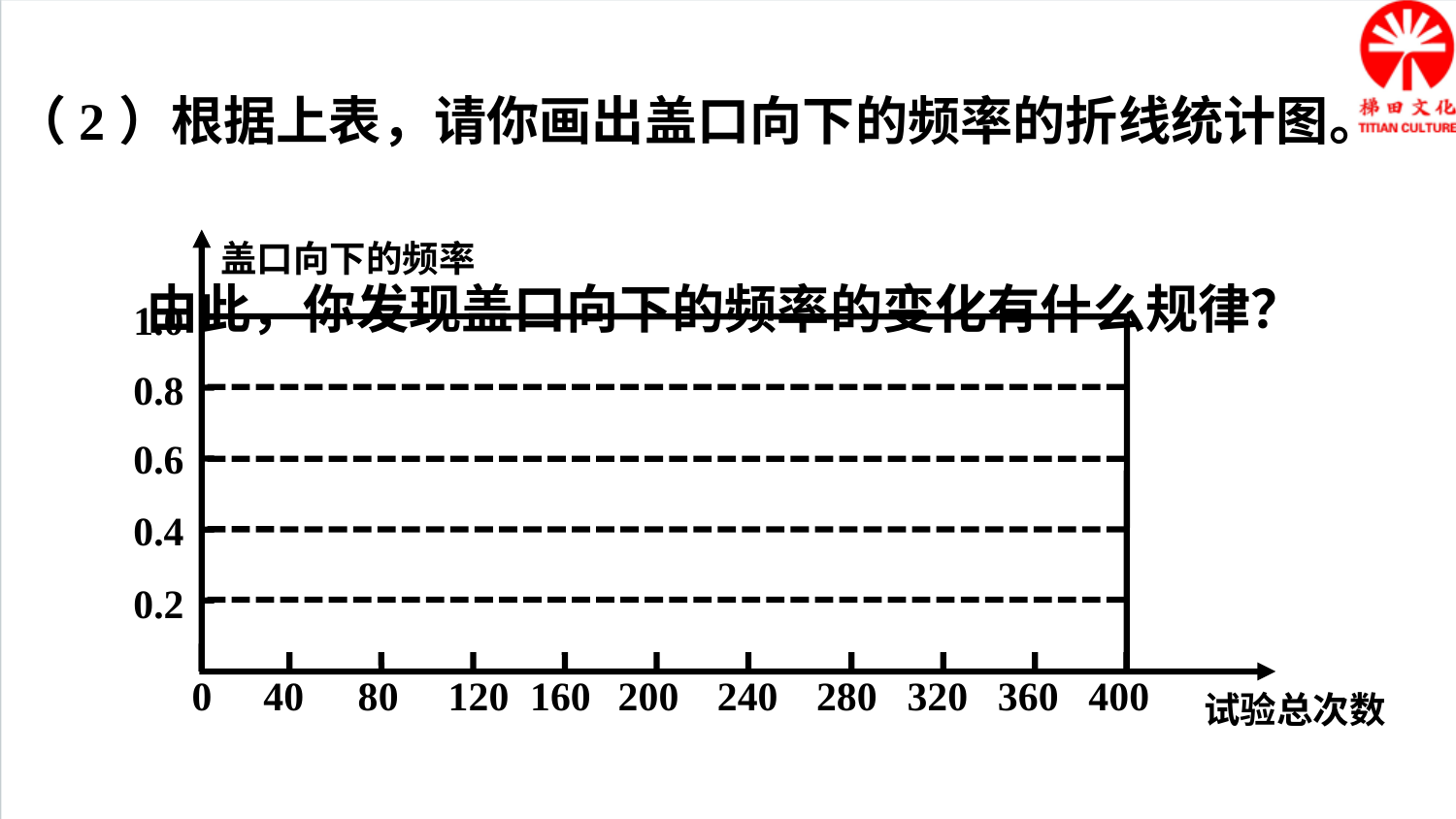

（2）根据上表，请你画出盖口向下的频率的折线统计图。
          由此，你发现盖口向下的频率的变化有什么规律？
盖口向下的频率

1.0

0.8

0.6

0.4

0.2

0
40
80
120
160
200
240
280
320
360
400

试验总次数